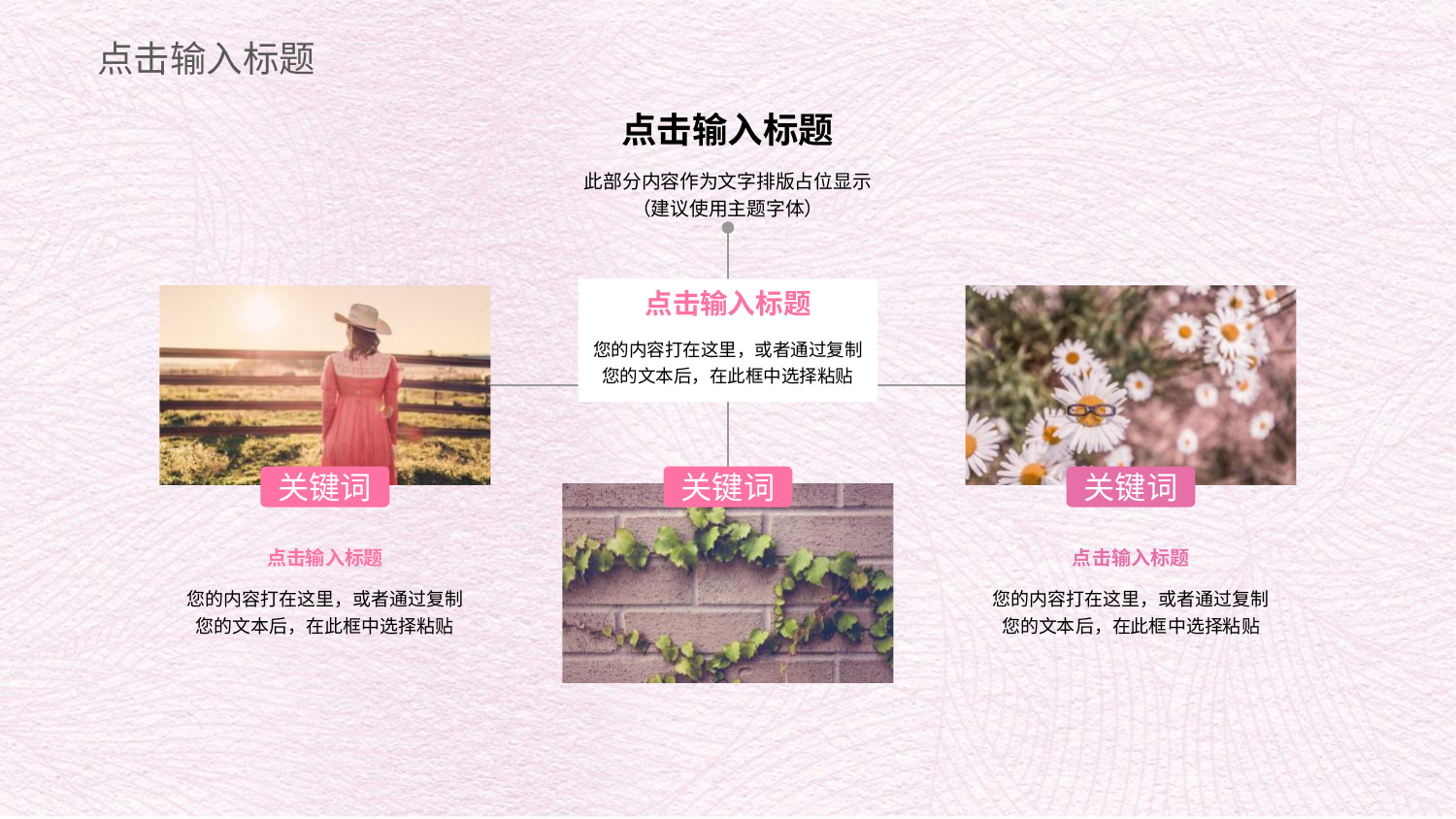

点击输入标题
点击输入标题
此部分内容作为文字排版占位显示
（建议使用主题字体）
点击输入标题
您的内容打在这里，或者通过复制您的文本后，在此框中选择粘贴
关键词

关键词
点击输入标题
您的内容打在这里，或者通过复制您的文本后，在此框中选择粘贴

关键词
点击输入标题
您的内容打在这里，或者通过复制您的文本后，在此框中选择粘贴